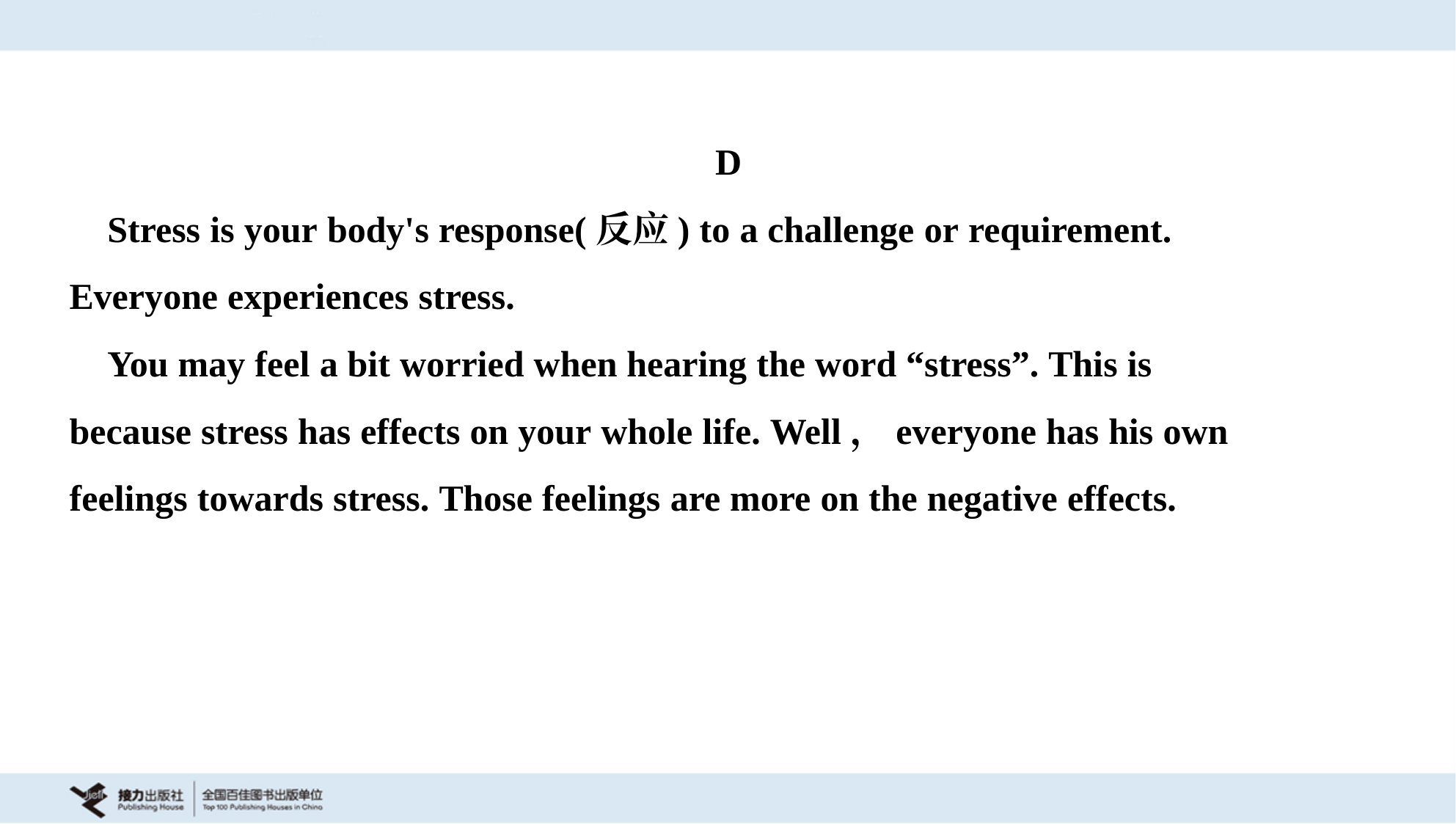

D
    Stress is your body's response(反应) to a challenge or requirement.
Everyone experiences stress.
    You may feel a bit worried when hearing the word “stress”. This is
because stress has effects on your whole life. Well，everyone has his own
feelings towards stress. Those feelings are more on the negative effects.